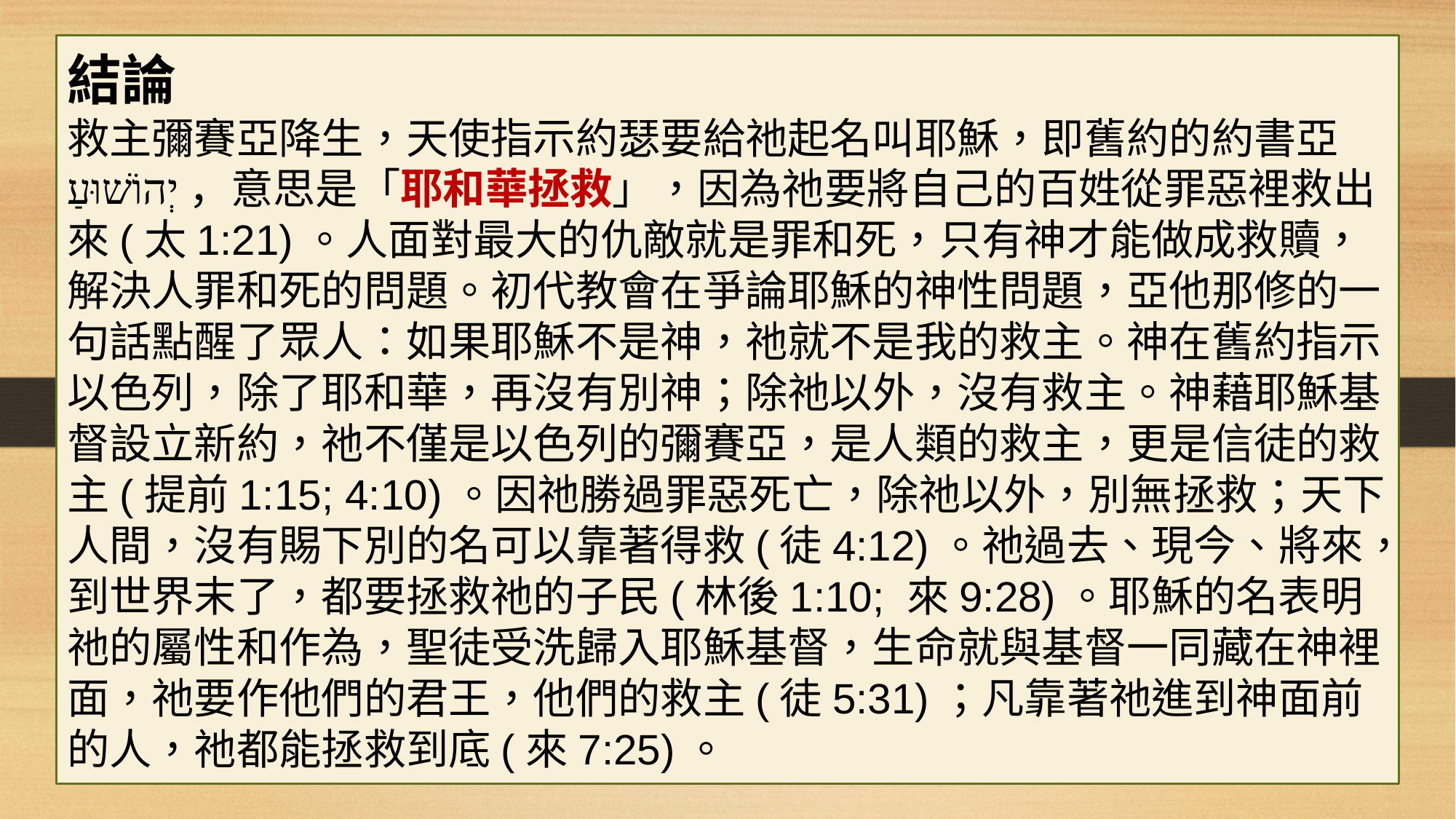

結論
救主彌賽亞降生，天使指示約瑟要給祂起名叫耶穌，即舊約的約書亞 יְהוֹשׁוּעַ，意思是「耶和華拯救」，因為祂要將自己的百姓從罪惡裡救出來(太1:21)。人面對最大的仇敵就是罪和死，只有神才能做成救贖，解決人罪和死的問題。初代教會在爭論耶穌的神性問題，亞他那修的一句話點醒了眾人：如果耶穌不是神，祂就不是我的救主。神在舊約指示以色列，除了耶和華，再沒有別神；除祂以外，沒有救主。神藉耶穌基督設立新約，祂不僅是以色列的彌賽亞，是人類的救主，更是信徒的救主(提前1:15; 4:10)。因祂勝過罪惡死亡，除祂以外，別無拯救；天下人間，沒有賜下別的名可以靠著得救(徒4:12)。祂過去、現今、將來，到世界末了，都要拯救祂的子民(林後1:10; 來9:28)。耶穌的名表明祂的屬性和作為，聖徒受洗歸入耶穌基督，生命就與基督一同藏在神裡面，祂要作他們的君王，他們的救主(徒5:31)；凡靠著祂進到神面前的人，祂都能拯救到底(來7:25)。
#